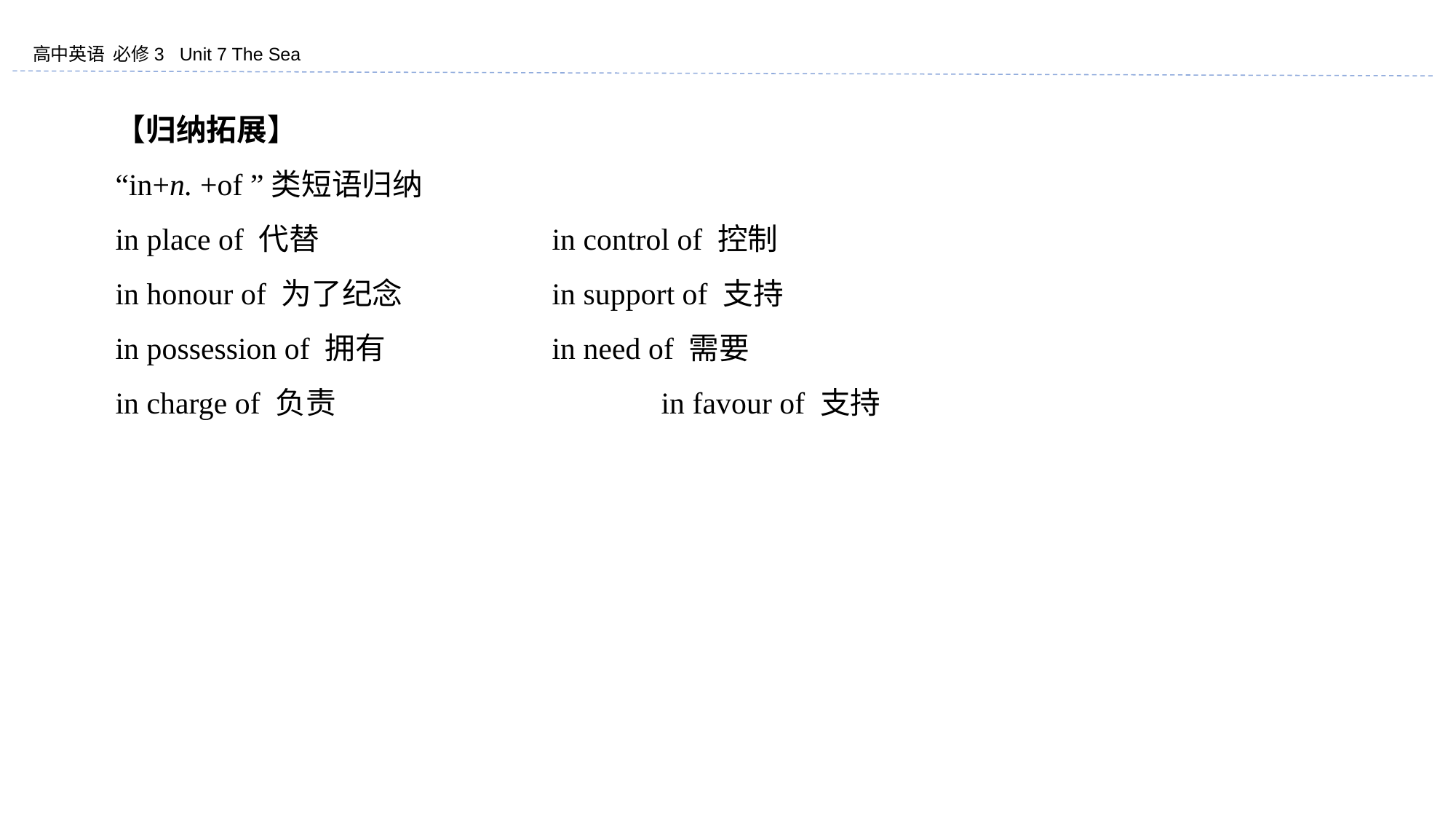

【归纳拓展】
“in+n. +of ”类短语归纳
in place of 代替			in control of 控制
in honour of 为了纪念		in support of 支持
in possession of 拥有		in need of 需要
in charge of 负责			in favour of 支持